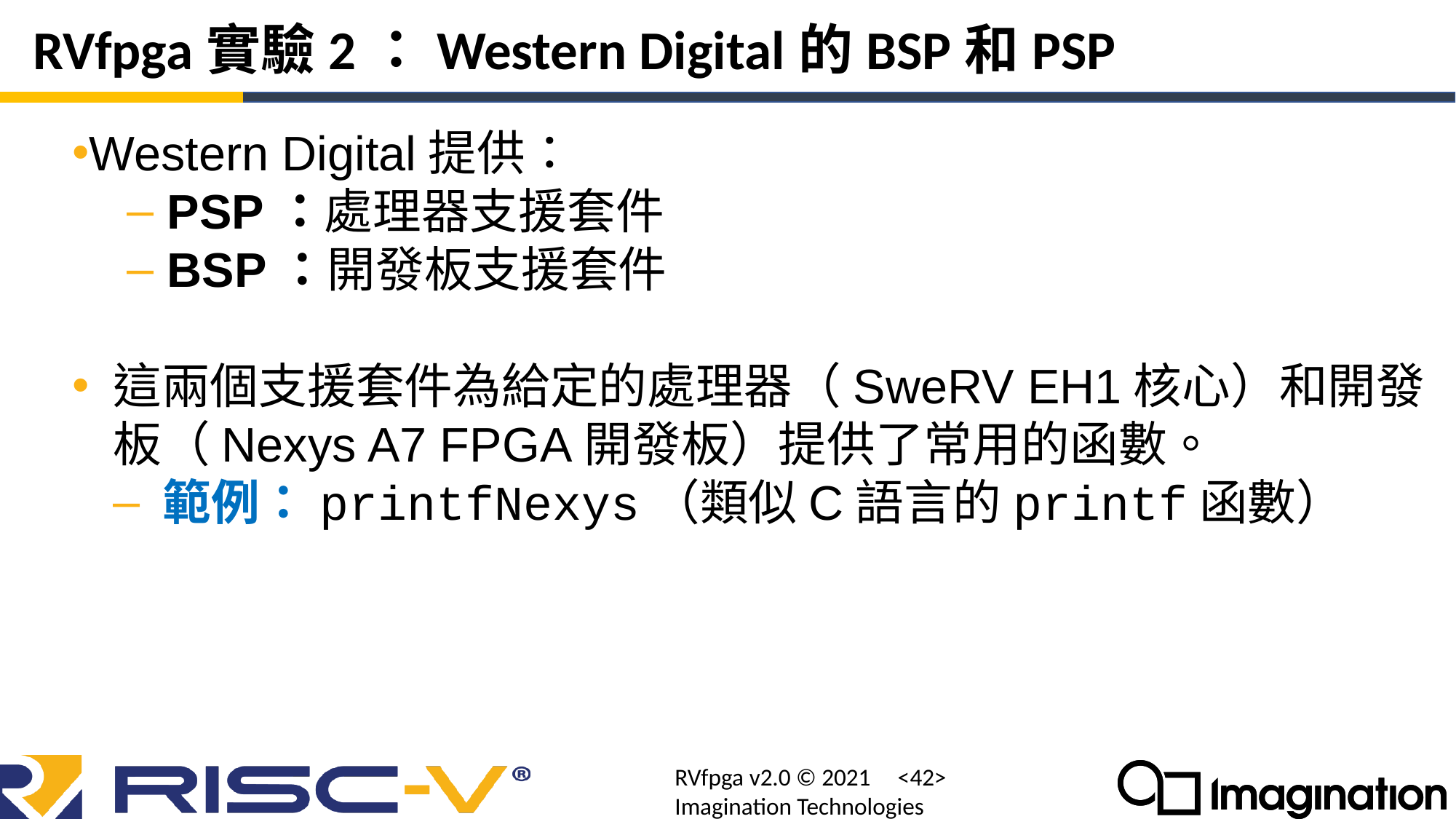

# RVfpga實驗2：Western Digital的BSP和PSP
Western Digital提供：
 PSP：處理器支援套件
 BSP：開發板支援套件

這兩個支援套件為給定的處理器（SweRV EH1核心）和開發板（Nexys A7 FPGA開發板）提供了常用的函數。
 範例：printfNexys（類似C語言的printf函數）